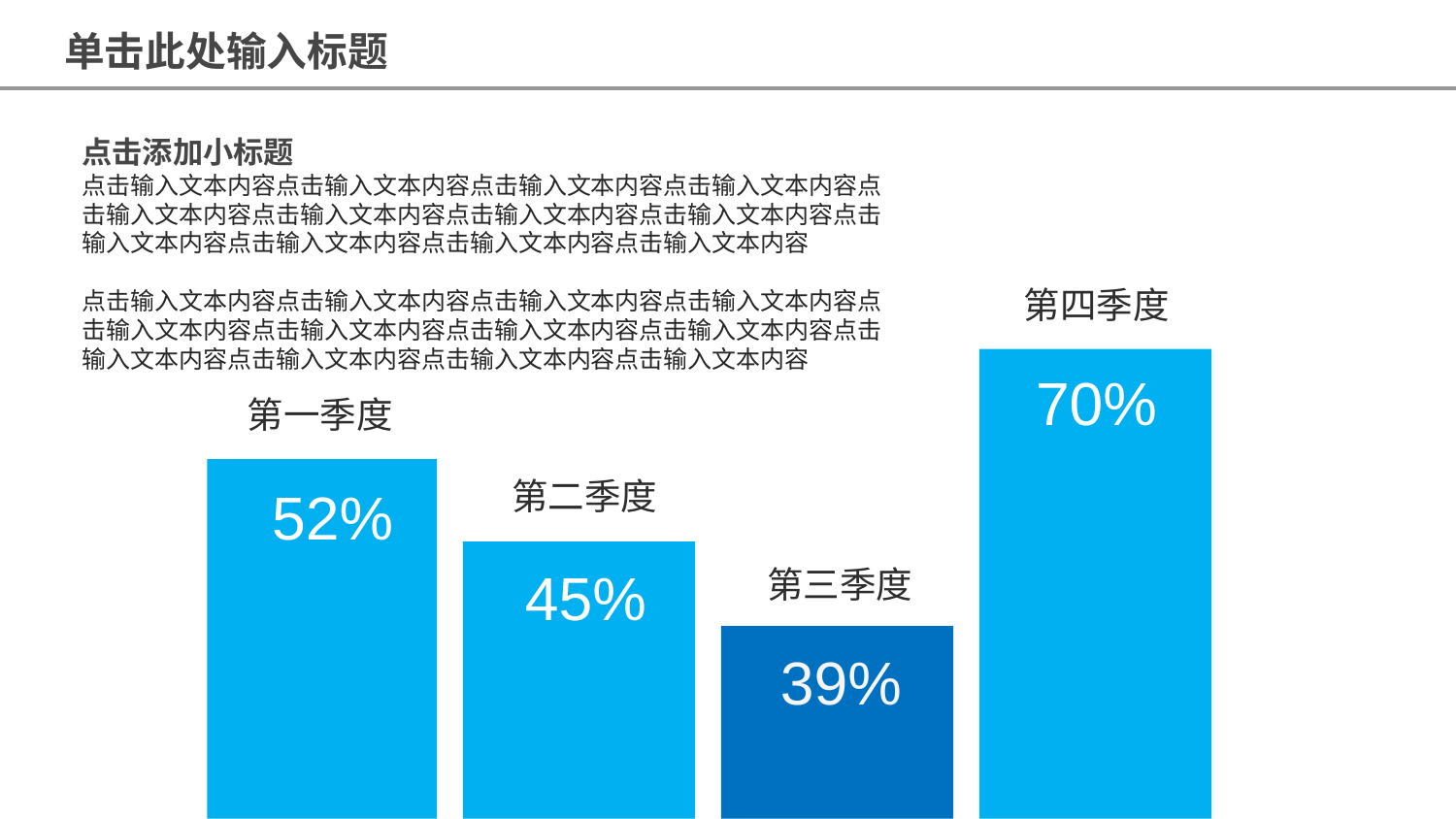

单击此处输入标题
点击添加小标题
点击输入文本内容点击输入文本内容点击输入文本内容点击输入文本内容点击输入文本内容点击输入文本内容点击输入文本内容点击输入文本内容点击输入文本内容点击输入文本内容点击输入文本内容点击输入文本内容

点击输入文本内容点击输入文本内容点击输入文本内容点击输入文本内容点击输入文本内容点击输入文本内容点击输入文本内容点击输入文本内容点击输入文本内容点击输入文本内容点击输入文本内容点击输入文本内容
第四季度

70%
第一季度

52%
第二季度

45%
第三季度

39%